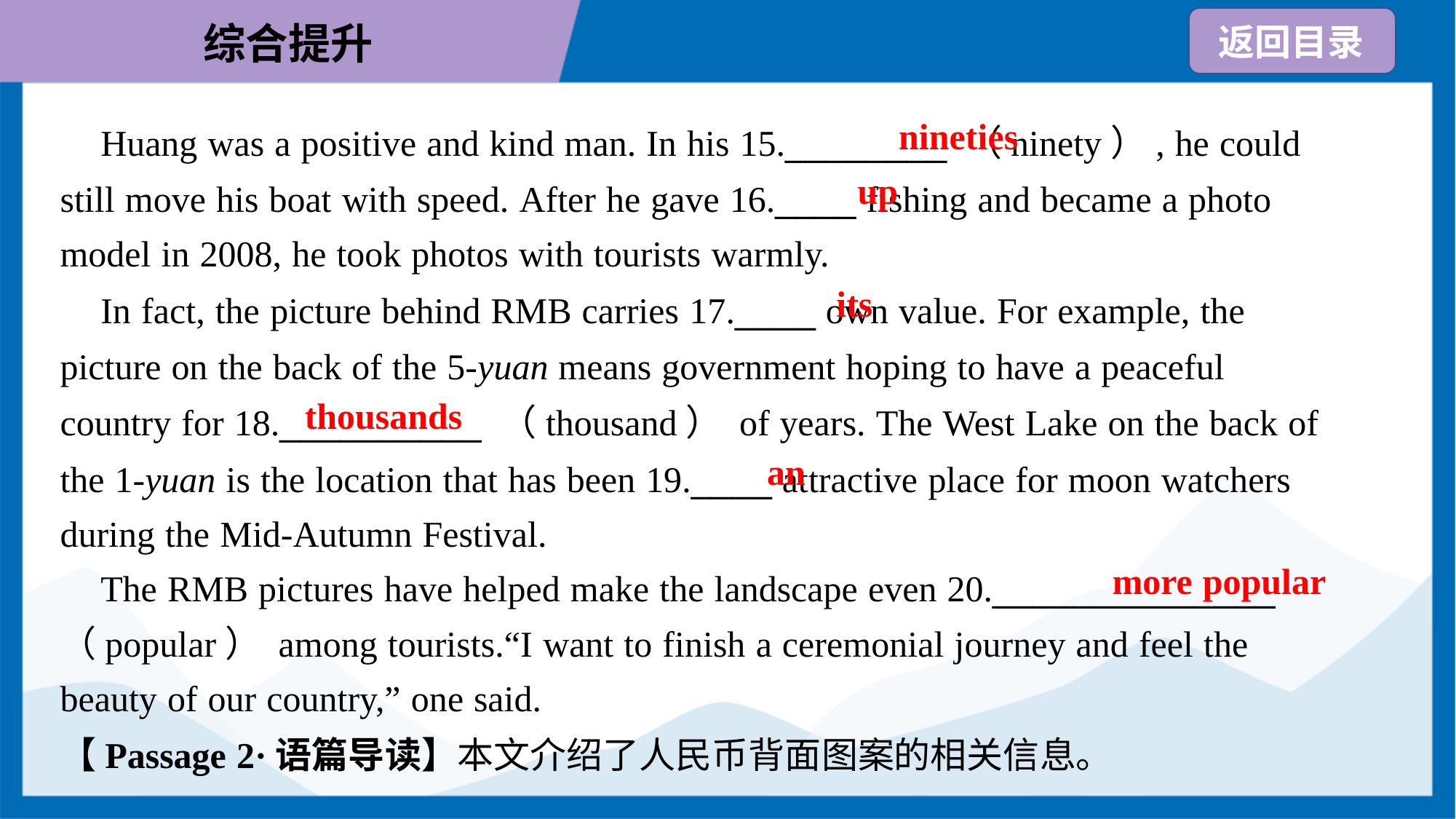

nineties
    Huang was a positive and kind man. In his 15.________ （ninety）, he could
still move his boat with speed. After he gave 16.____ fishing and became a photo
model in 2008, he took photos with tourists warmly.
up
its
    In fact, the picture behind RMB carries 17.____ own value. For example, the
picture on the back of the 5-yuan means government hoping to have a peaceful
country for 18.__________ （thousand） of years. The West Lake on the back of
the 1-yuan is the location that has been 19.____ attractive place for moon watchers
during the Mid-Autumn Festival.
thousands
an
more popular
    The RMB pictures have helped make the landscape even 20.______________
（popular） among tourists.“I want to finish a ceremonial journey and feel the
beauty of our country,” one said.
【Passage 2·语篇导读】本文介绍了人民币背面图案的相关信息。